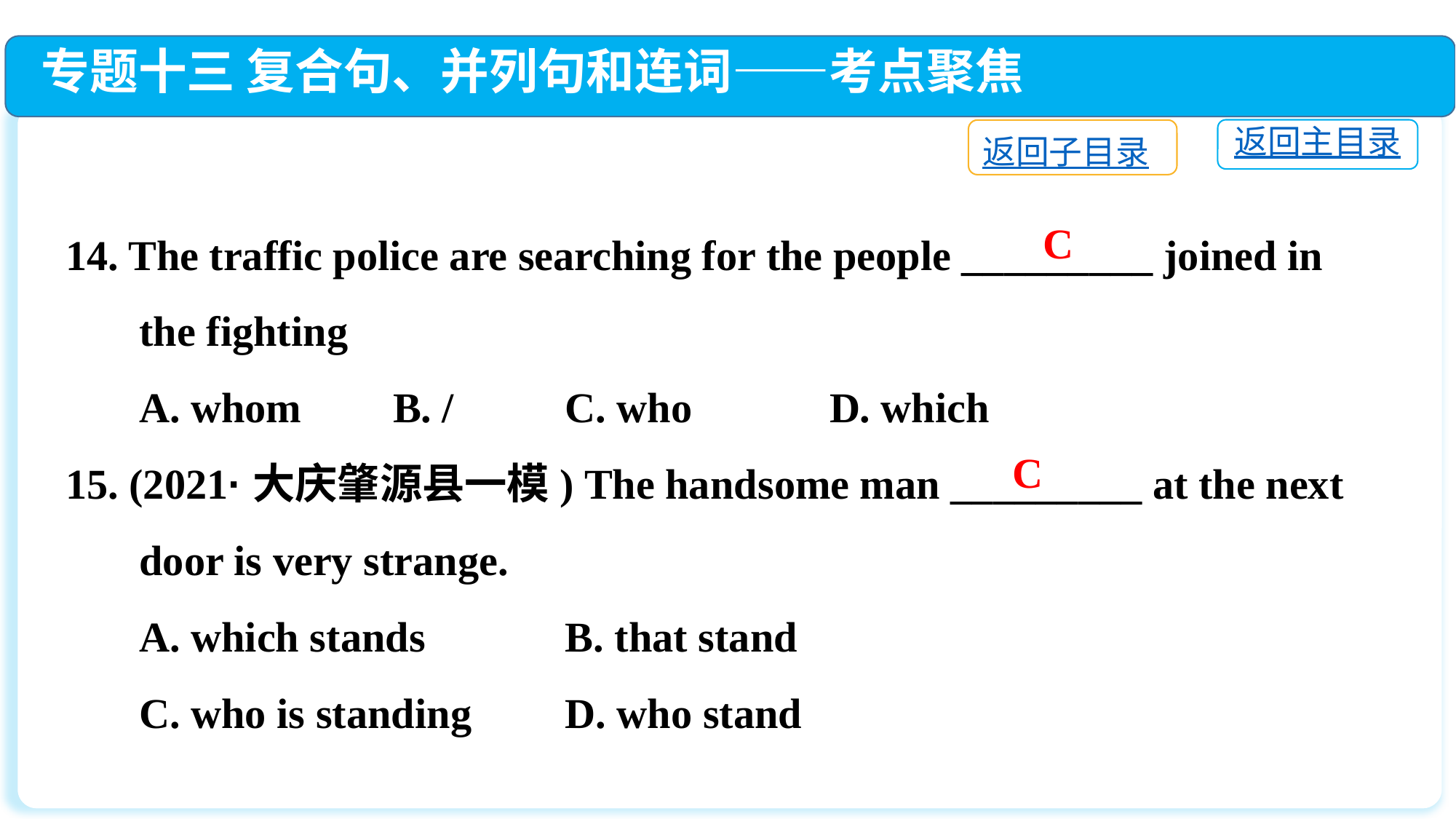

专题十三 复合句、并列句和连词——考点聚焦

返回主目录

返回子目录
14. The traffic police are searching for the people _________ joined in
       the fighting
       A. whom	B. /	      C. who     	D. which
15. (2021·大庆肇源县一模) The handsome man _________ at the next
       door is very strange.
       A. which stands	      B. that stand
       C. who is standing	      D. who stand
C
C